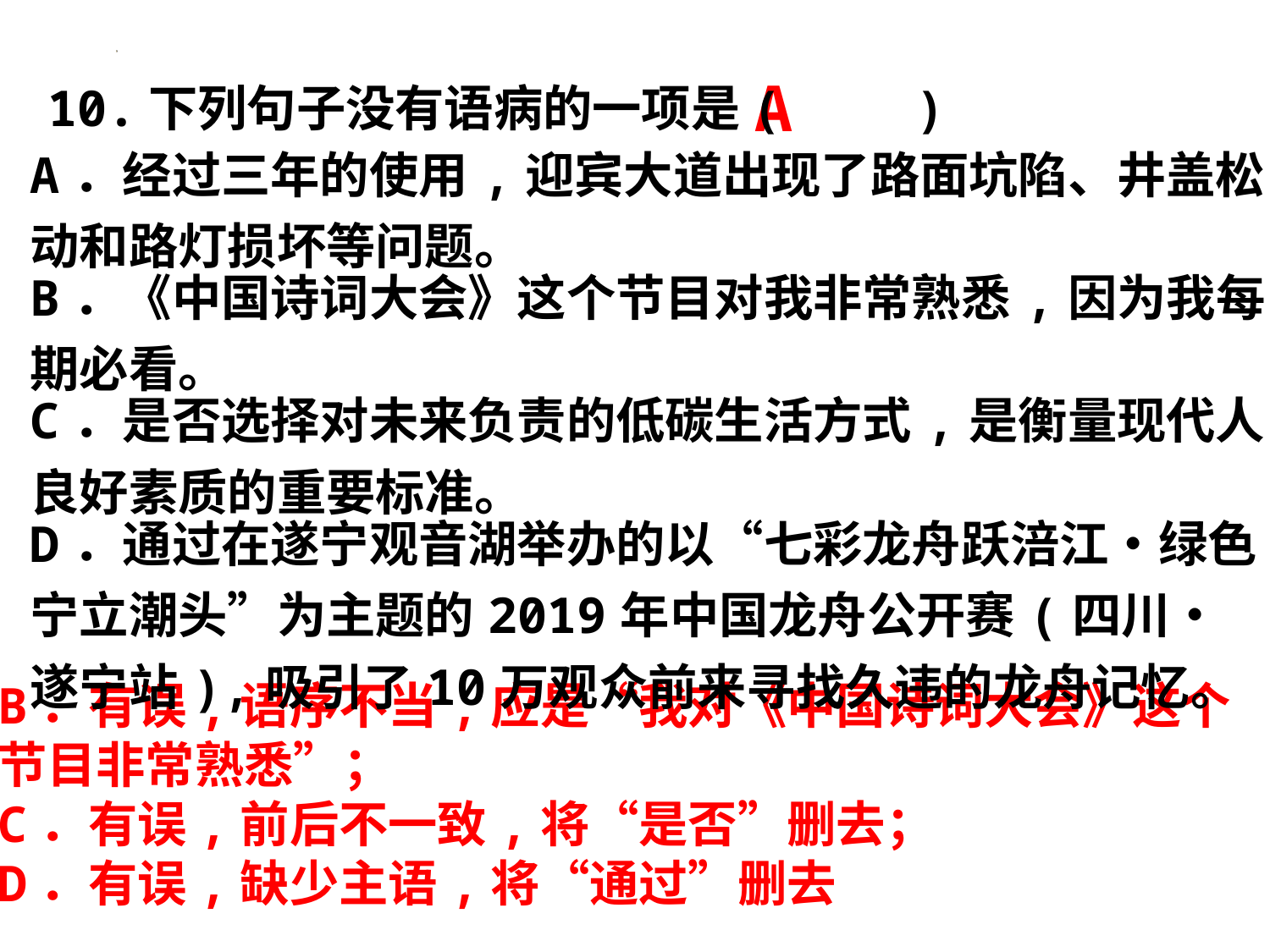

A
10.下列句子没有语病的一项是(　 　)
| A．经过三年的使用,迎宾大道出现了路面坑陷、井盖松动和路灯损坏等问题。 |
| --- |
| B．《中国诗词大会》这个节目对我非常熟悉,因为我每期必看。 |
| C．是否选择对未来负责的低碳生活方式,是衡量现代人良好素质的重要标准。 |
| D．通过在遂宁观音湖举办的以“七彩龙舟跃涪江•绿色宁立潮头”为主题的2019年中国龙舟公开赛(四川•遂宁站),吸引了10万观众前来寻找久违的龙舟记忆。 |
|  |
| --- |
|  |
|  |
|  |
B．有误,语序不当,应是“我对《中国诗词大会》这个节目非常熟悉”；
C．有误,前后不一致,将“是否”删去；
D．有误,缺少主语,将“通过”删去